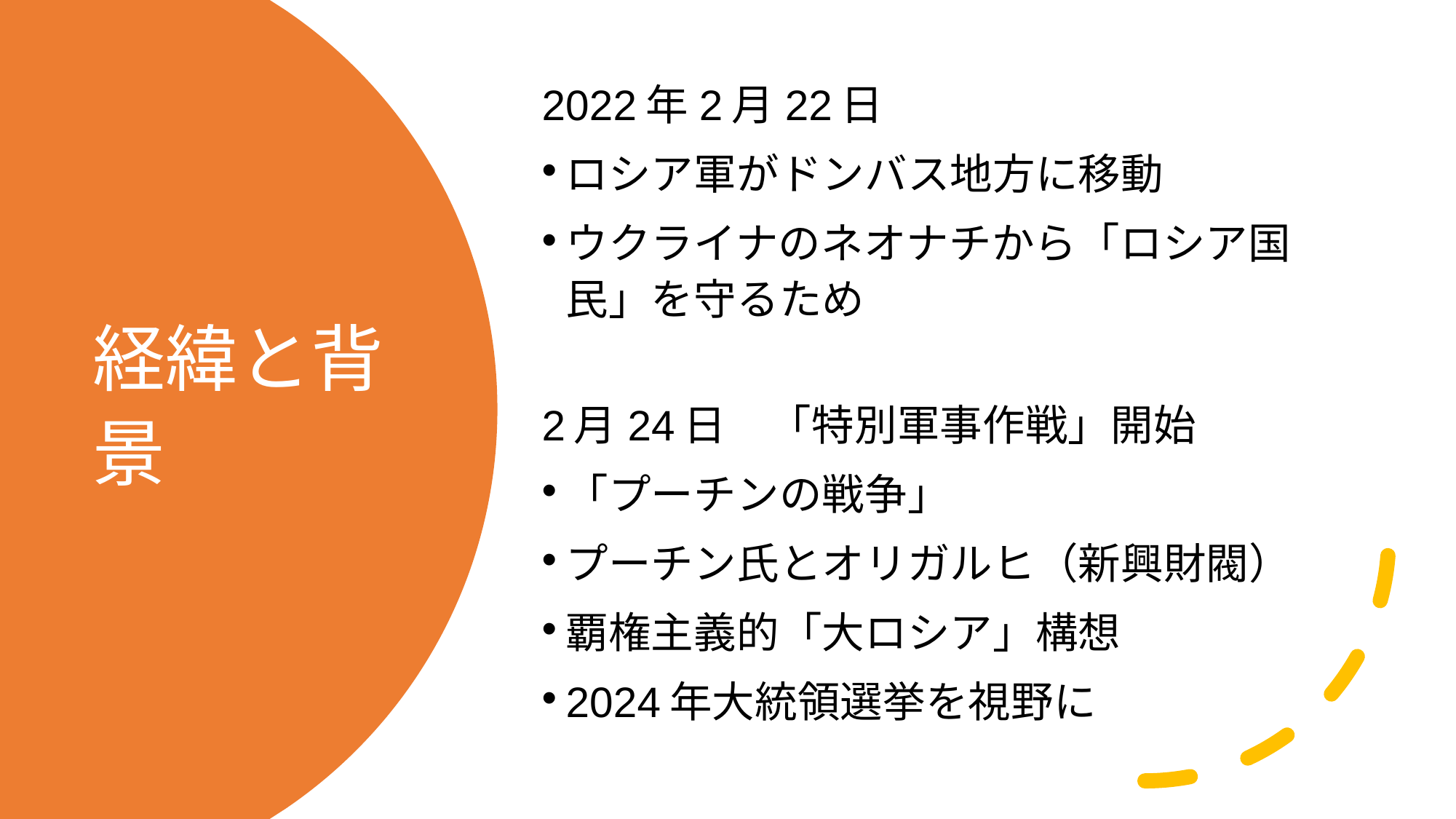

2022年2月22日
ロシア軍がドンバス地方に移動
ウクライナのネオナチから「ロシア国民」を守るため

2月24日　「特別軍事作戦」開始
「プーチンの戦争」
プーチン氏とオリガルヒ（新興財閥）
覇権主義的「大ロシア」構想
2024年大統領選挙を視野に

# 経緯と背景